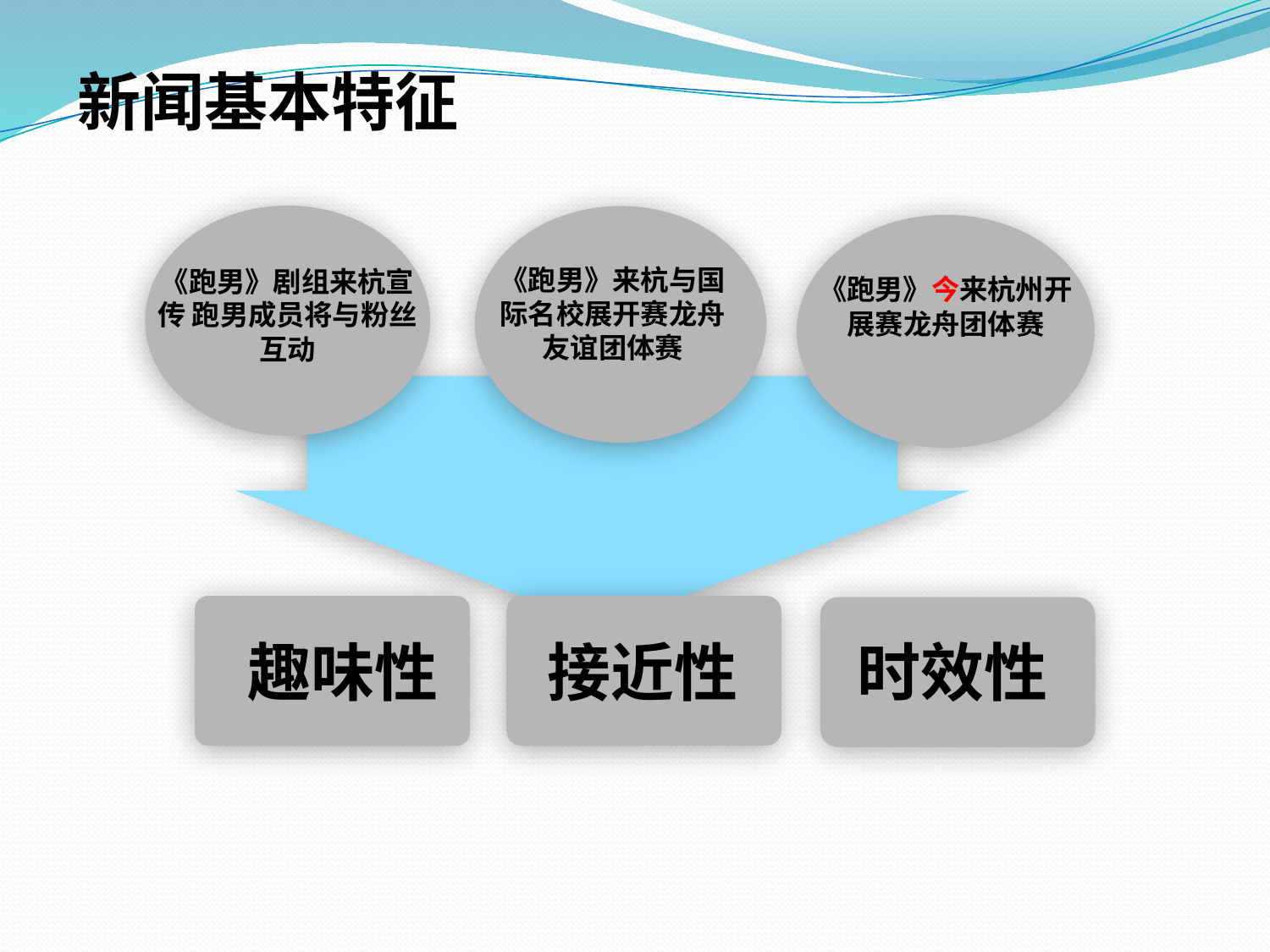

新闻基本特征

《跑男》来杭与国际名校展开赛龙舟友谊团体赛
《跑男》剧组来杭宣传 跑男成员将与粉丝互动
《跑男》今来杭州开展赛龙舟团体赛
点击添加文本

点击添加文本
点击添加文本

趣味性
接近性
时效性
点击添加文本